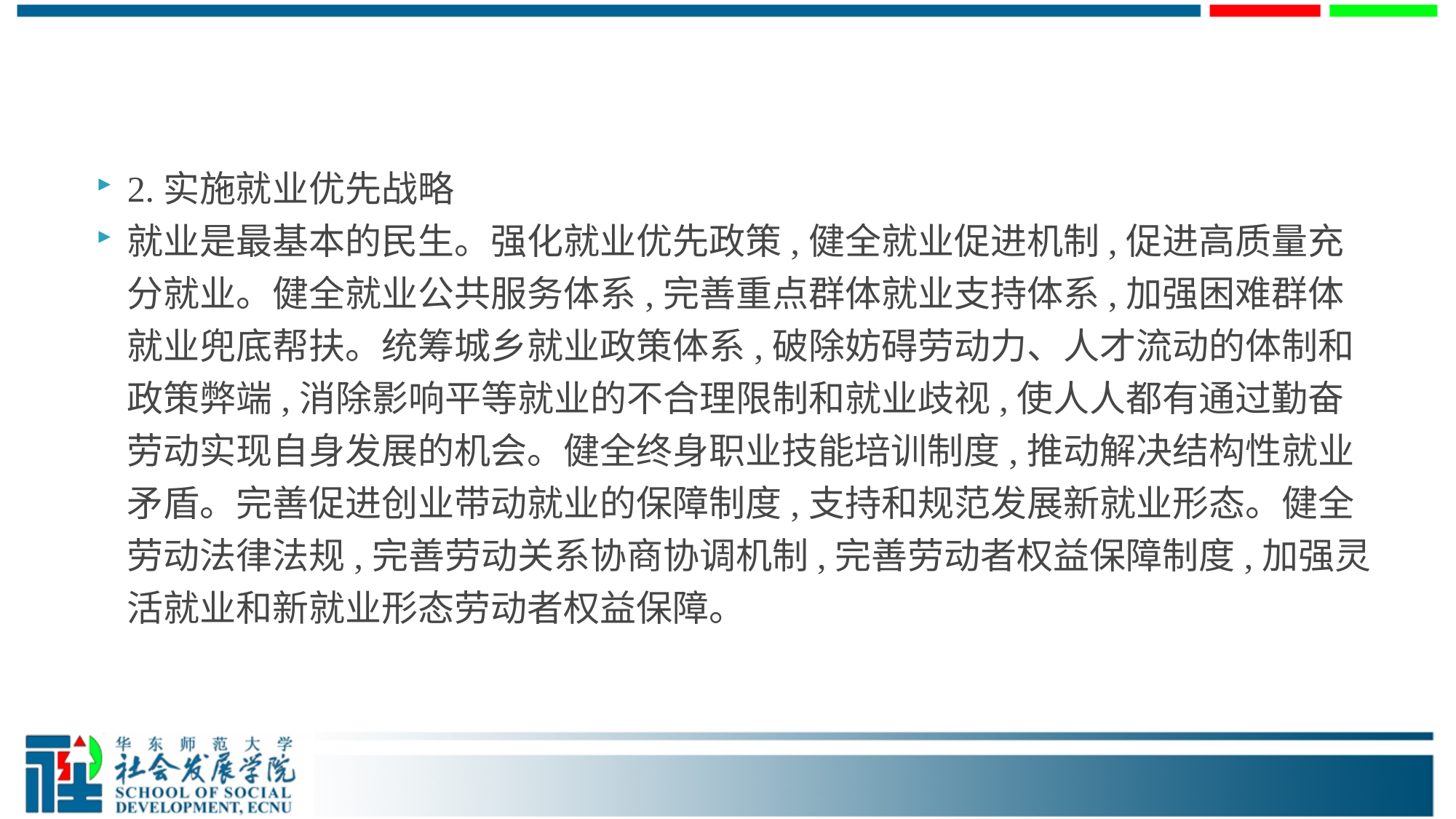

2.实施就业优先战略
就业是最基本的民生。强化就业优先政策,健全就业促进机制,促进高质量充分就业。健全就业公共服务体系,完善重点群体就业支持体系,加强困难群体就业兜底帮扶。统筹城乡就业政策体系,破除妨碍劳动力、人才流动的体制和政策弊端,消除影响平等就业的不合理限制和就业歧视,使人人都有通过勤奋劳动实现自身发展的机会。健全终身职业技能培训制度,推动解决结构性就业矛盾。完善促进创业带动就业的保障制度,支持和规范发展新就业形态。健全劳动法律法规,完善劳动关系协商协调机制,完善劳动者权益保障制度,加强灵活就业和新就业形态劳动者权益保障。